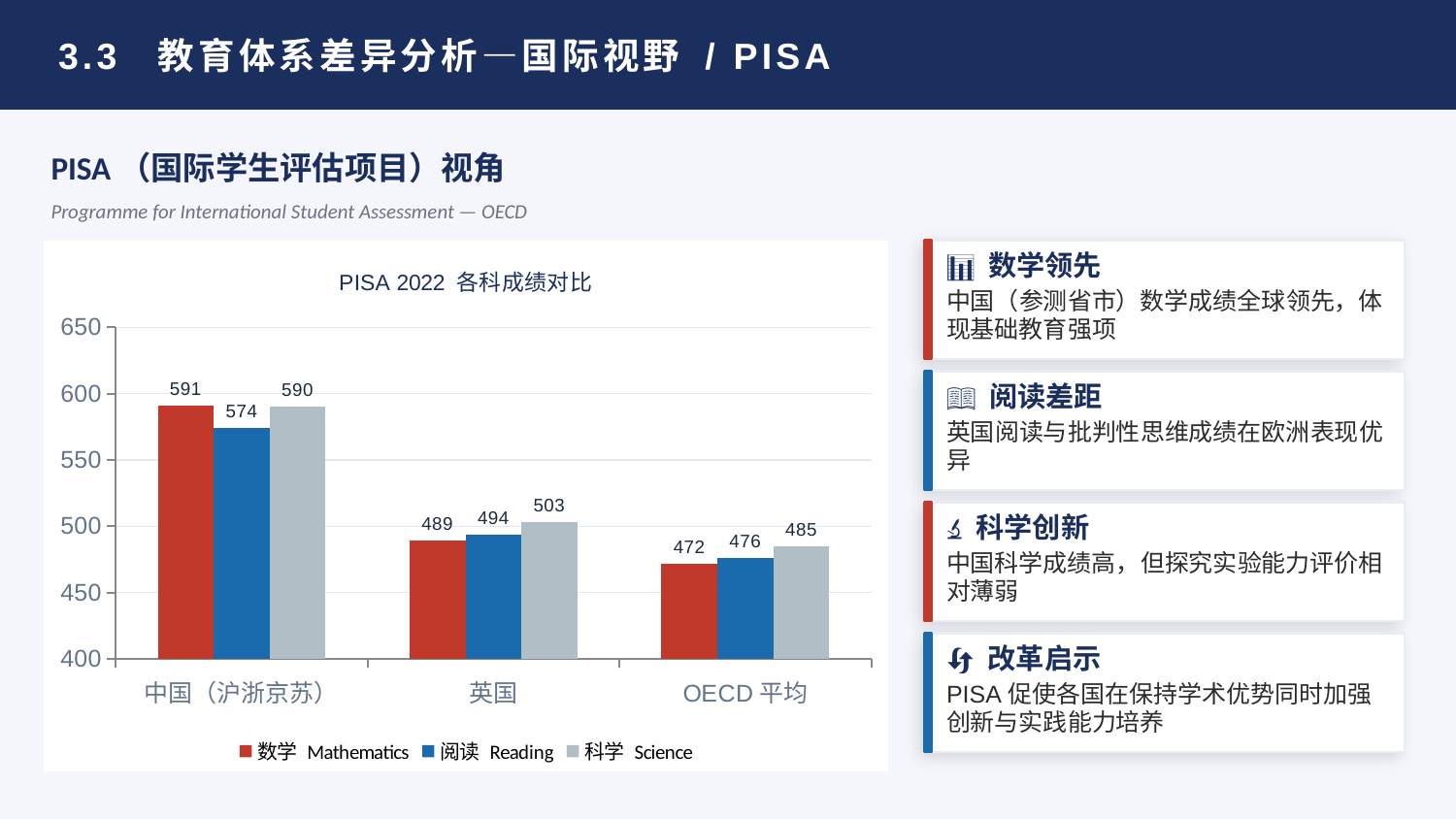

3.3  教育体系差异分析—国际视野 / PISA
PISA（国际学生评估项目）视角
Programme for International Student Assessment — OECD

### Chart: PISA 2022 各科成绩对比

| Category | 数学 Mathematics | 阅读 Reading | 科学 Science |
|---|---|---|---|
| 中国（沪浙京苏） | 591.0 | 574.0 | 590.0 |
| 英国 | 489.0 | 494.0 | 503.0 |
| OECD平均 | 472.0 | 476.0 | 485.0 |

📊 数学领先
中国（参测省市）数学成绩全球领先，体现基础教育强项

📖 阅读差距
英国阅读与批判性思维成绩在欧洲表现优异

🔬 科学创新
中国科学成绩高，但探究实验能力评价相对薄弱

🔄 改革启示
PISA促使各国在保持学术优势同时加强创新与实践能力培养